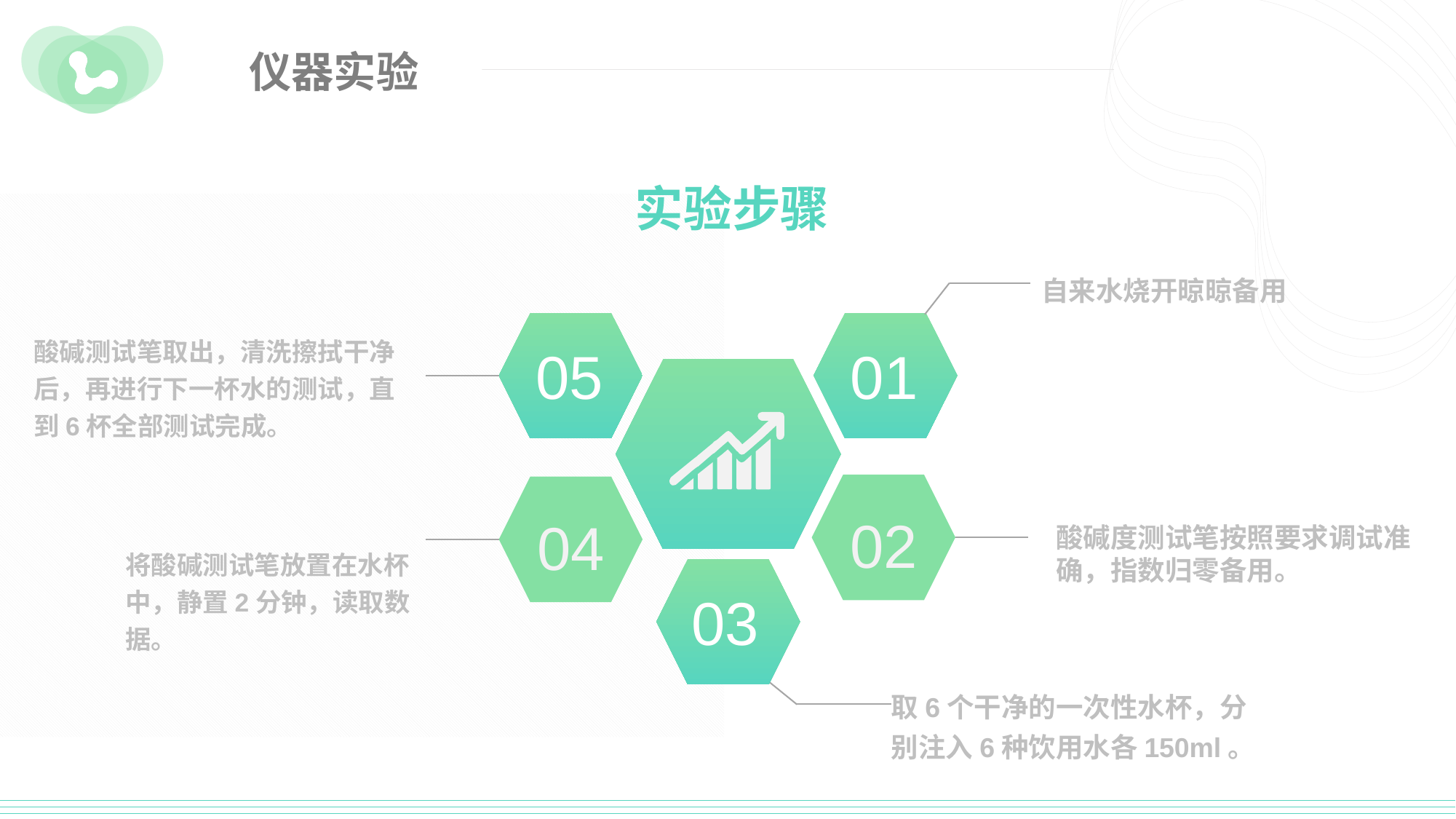

仪器实验
实验步骤
自来水烧开晾晾备用

05

01
酸碱测试笔取出，清洗擦拭干净后，再进行下一杯水的测试，直到6杯全部测试完成。

02

04
酸碱度测试笔按照要求调试准确，指数归零备用。

将酸碱测试笔放置在水杯中，静置2分钟，读取数据。

03
取6个干净的一次性水杯，分别注入6种饮用水各150ml。